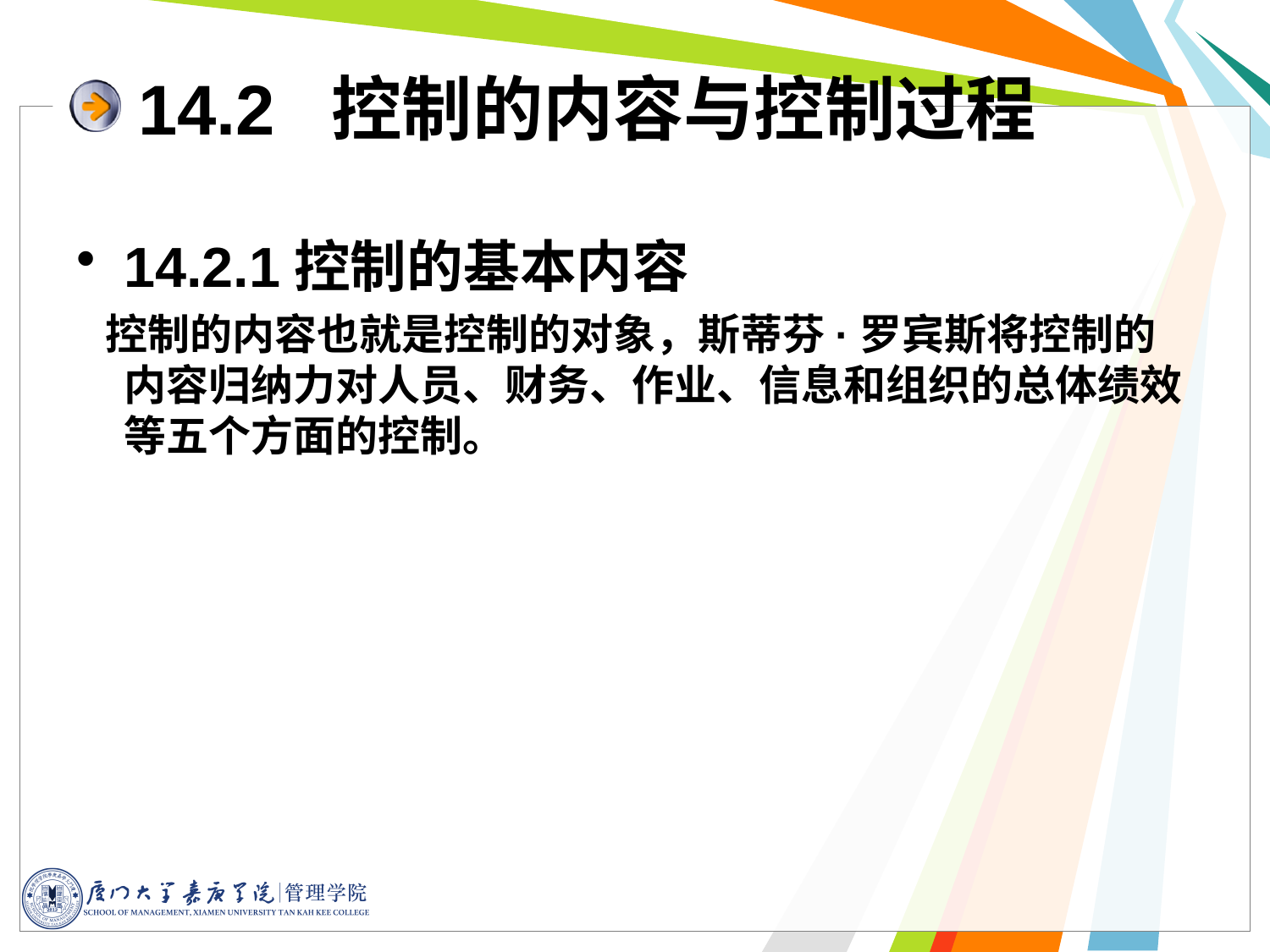

14.2.1控制的基本内容
  控制的内容也就是控制的对象，斯蒂芬·罗宾斯将控制的内容归纳力对人员、财务、作业、信息和组织的总体绩效等五个方面的控制。
14.2  控制的内容与控制过程